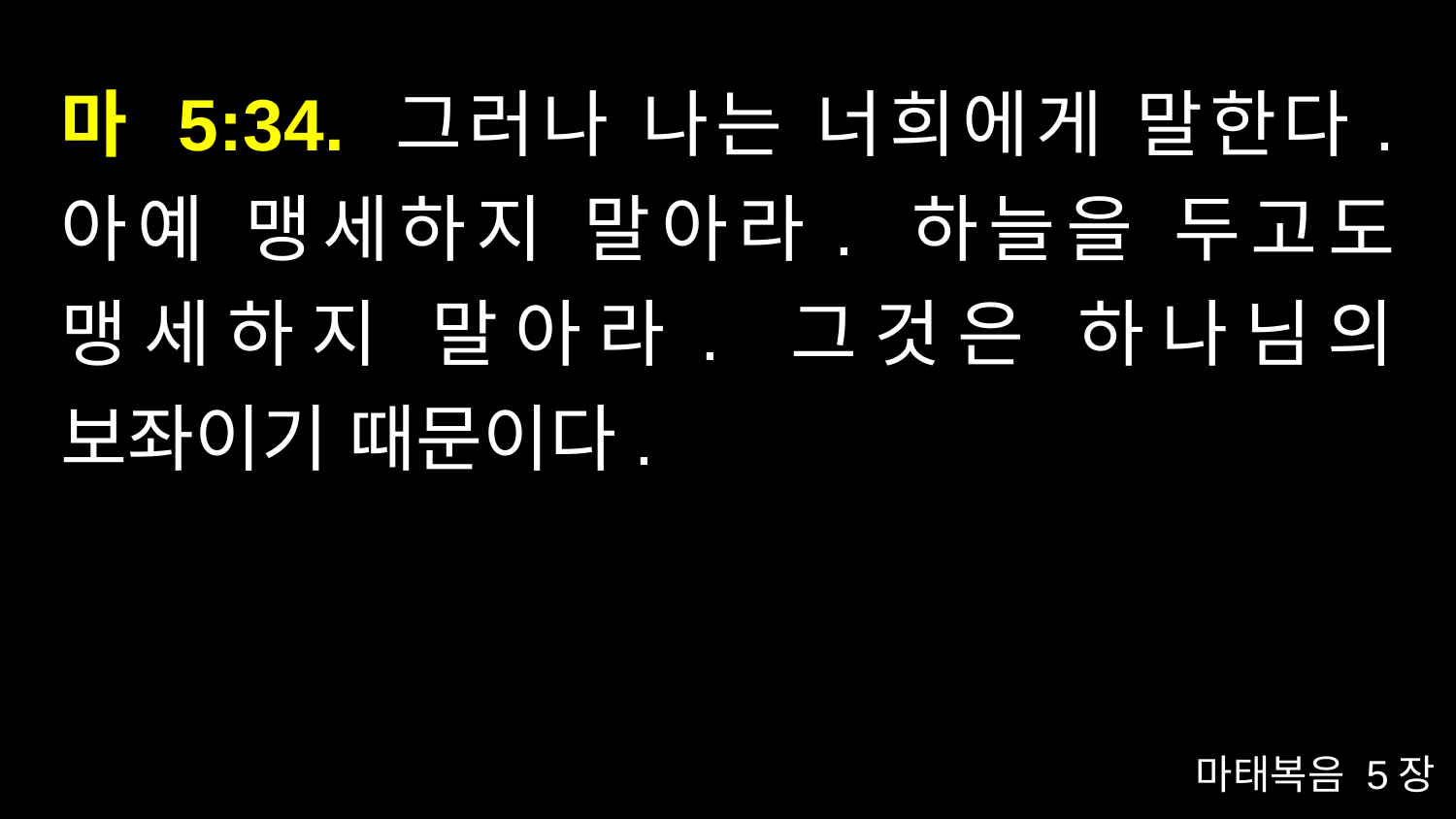

# 마 5:34. 그러나 나는 너희에게 말한다. 아예 맹세하지 말아라. 하늘을 두고도 맹세하지 말아라. 그것은 하나님의 보좌이기 때문이다.
마태복음 5장